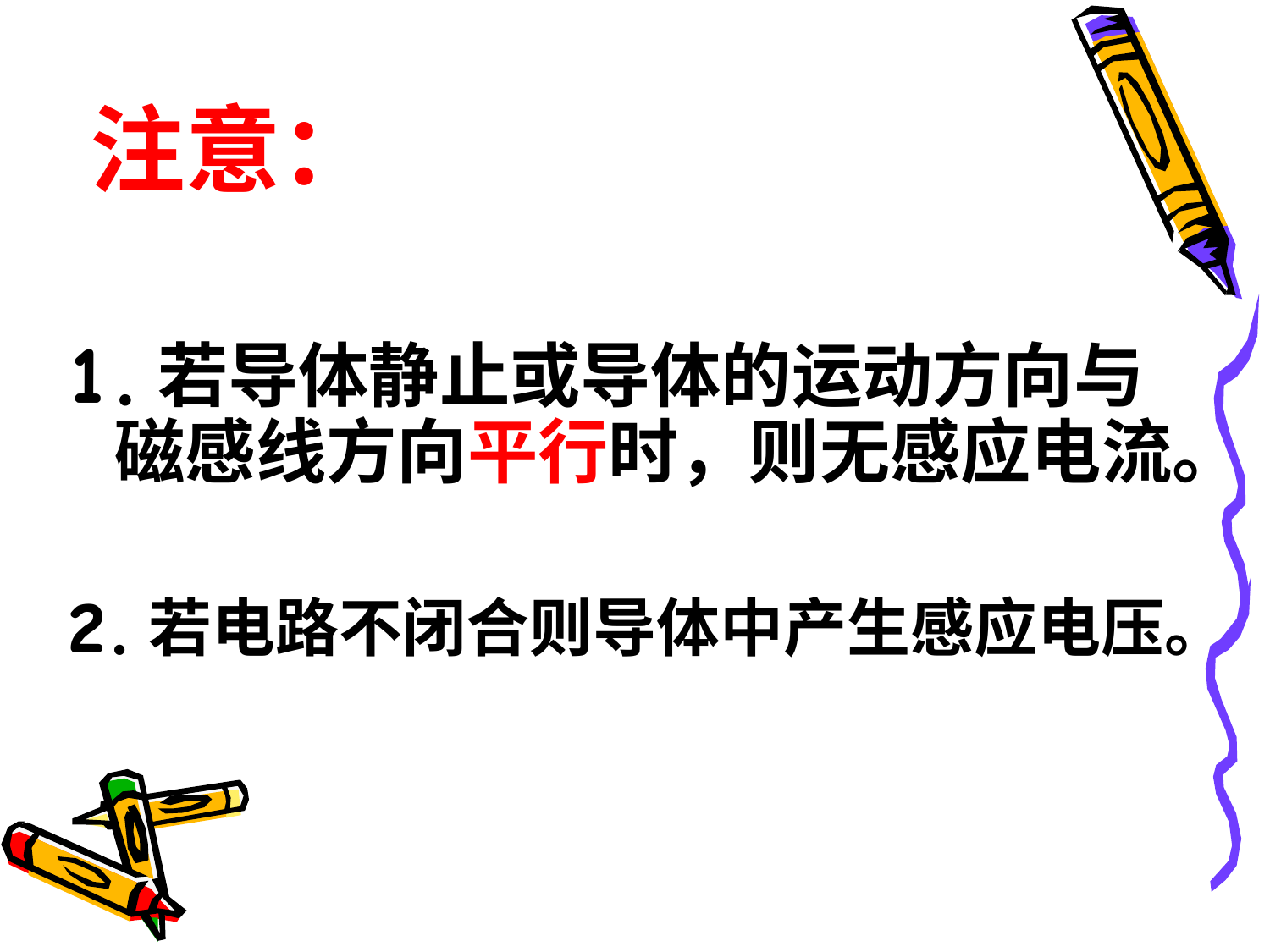

注意：

1.若导体静止或导体的运动方向与磁感线方向平行时，则无感应电流。

2.若电路不闭合则导体中产生感应电压。